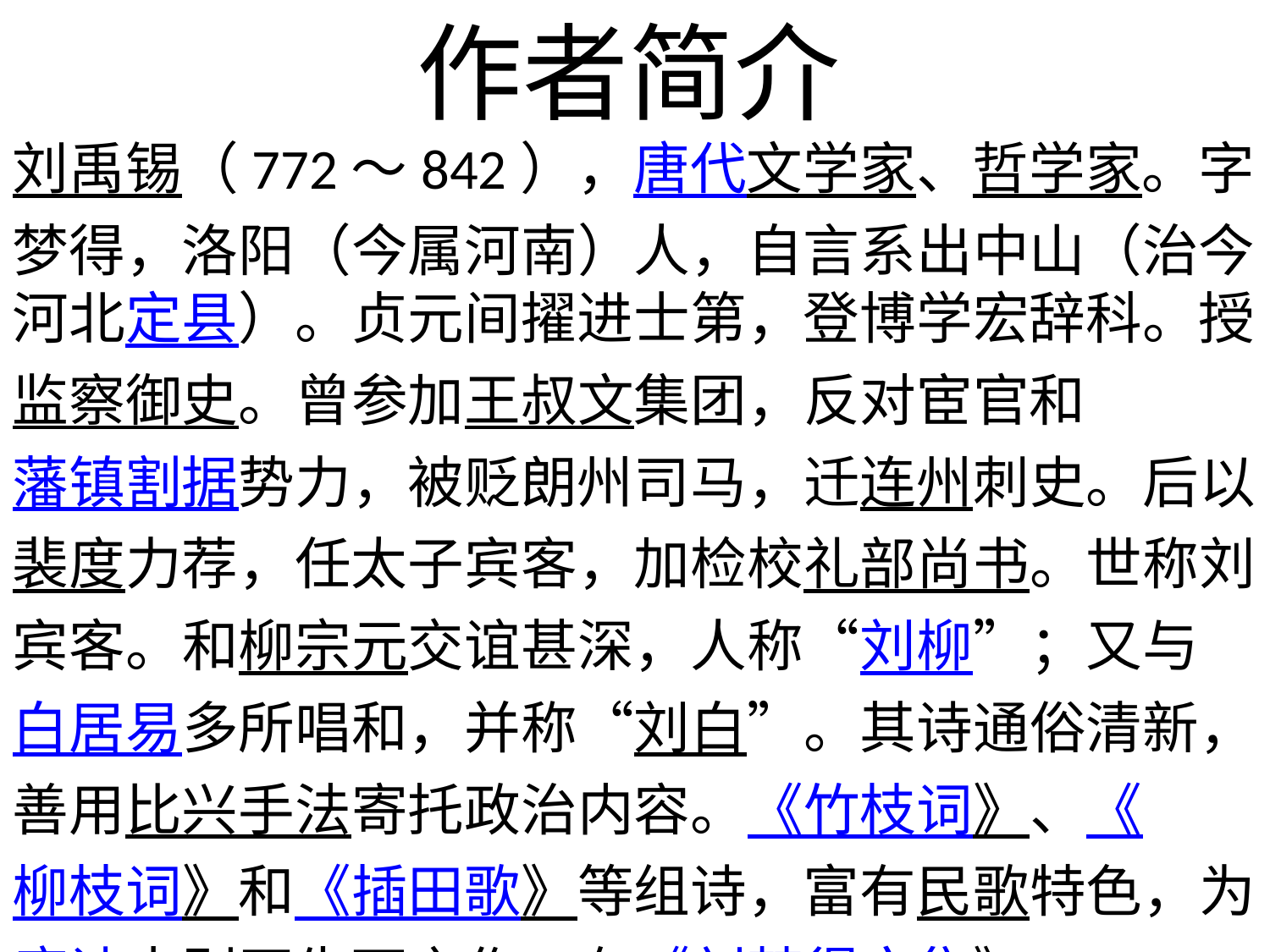

作者简介
刘禹锡（772～842），唐代文学家、哲学家。字梦得，洛阳（今属河南）人，自言系出中山（治今河北定县）。贞元间擢进士第，登博学宏辞科。授监察御史。曾参加王叔文集团，反对宦官和藩镇割据势力，被贬朗州司马，迁连州刺史。后以裴度力荐，任太子宾客，加检校礼部尚书。世称刘宾客。和柳宗元交谊甚深，人称“刘柳”；又与白居易多所唱和，并称“刘白”。其诗通俗清新，善用比兴手法寄托政治内容。《竹枝词》、《柳枝词》和《插田歌》等组诗，富有民歌特色，为唐诗中别开生面之作。有《刘梦得文集》。